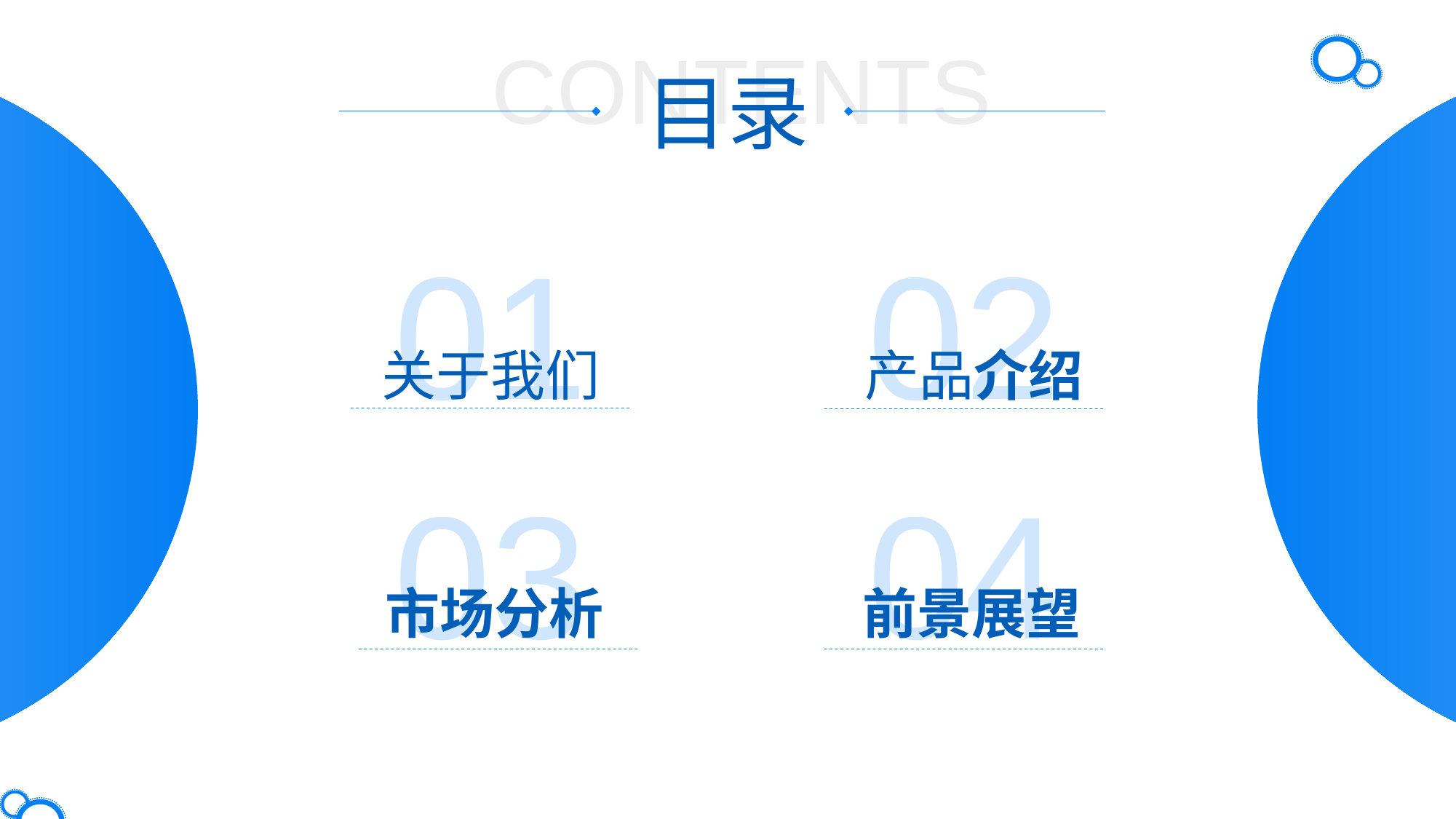

CONTENTS

目录

01
02
关于我们
产品介绍
03
04
市场分析
前景展望